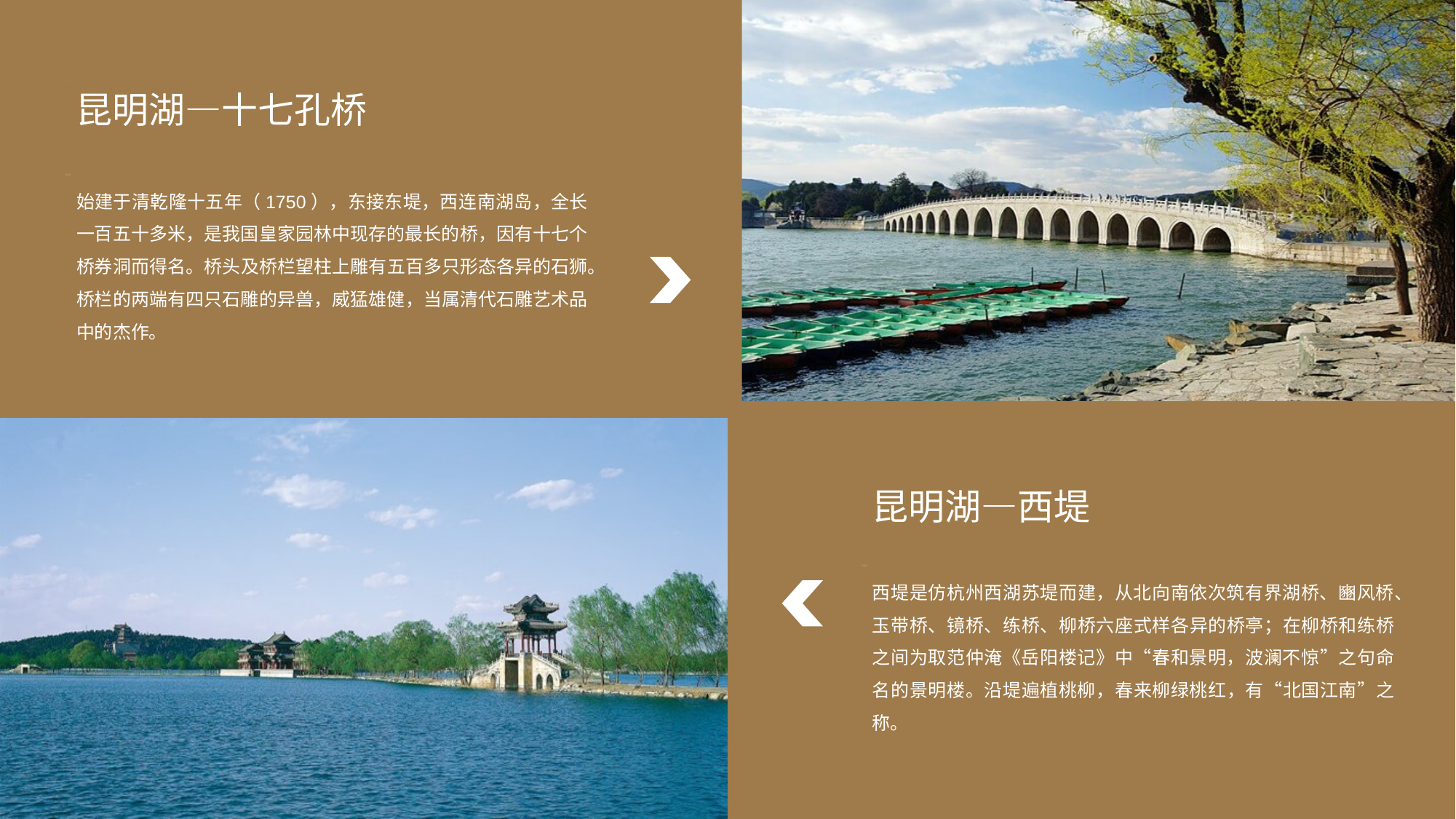

昆明湖—十七孔桥
始建于清乾隆十五年（1750），东接东堤，西连南湖岛，全长一百五十多米，是我国皇家园林中现存的最长的桥，因有十七个桥券洞而得名。桥头及桥栏望柱上雕有五百多只形态各异的石狮。桥栏的两端有四只石雕的异兽，威猛雄健，当属清代石雕艺术品中的杰作。

昆明湖—西堤
西堤是仿杭州西湖苏堤而建，从北向南依次筑有界湖桥、豳风桥、玉带桥、镜桥、练桥、柳桥六座式样各异的桥亭；在柳桥和练桥之间为取范仲淹《岳阳楼记》中“春和景明，波澜不惊”之句命名的景明楼。沿堤遍植桃柳，春来柳绿桃红，有“北国江南”之称。